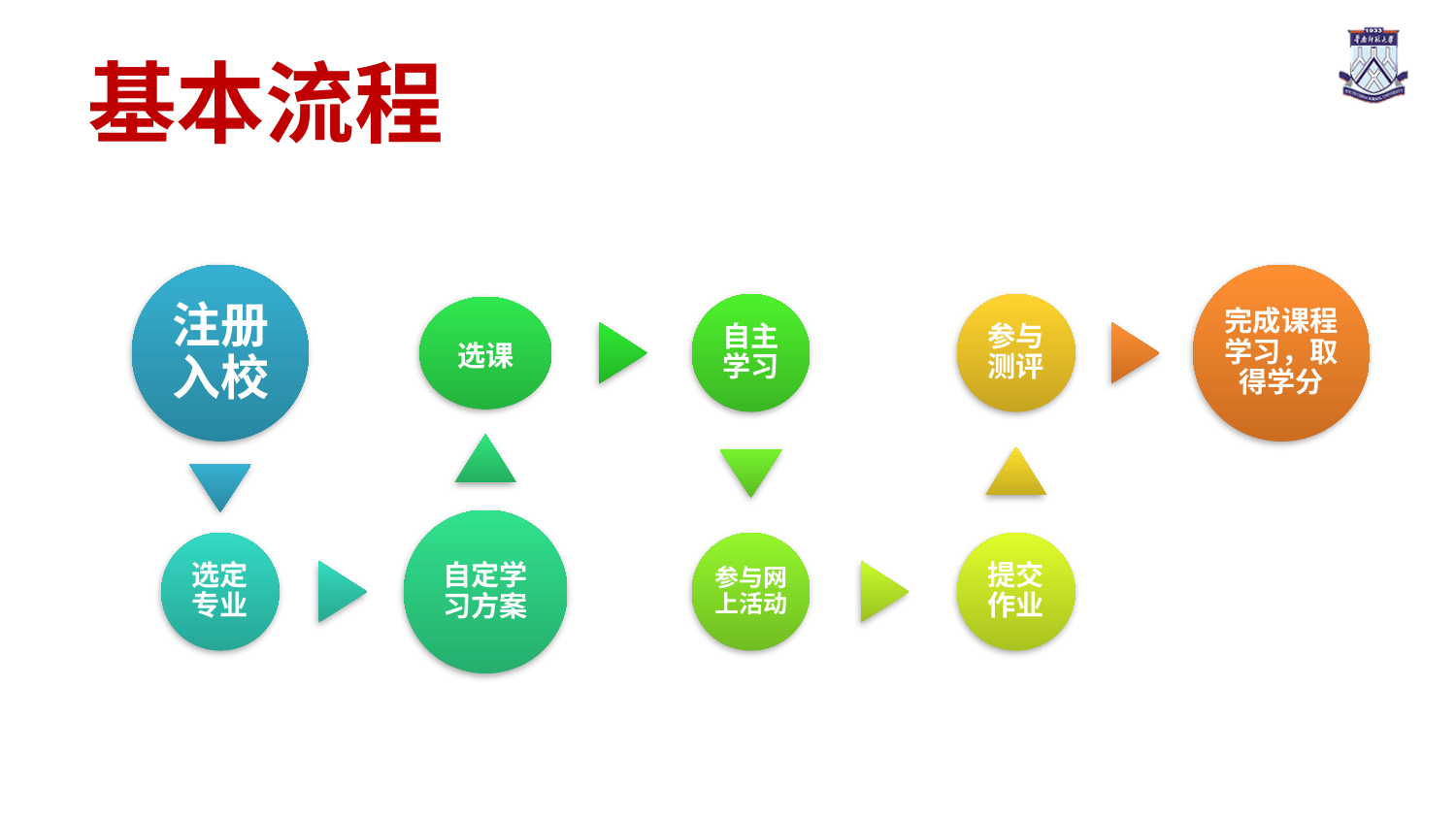

# 基本流程
注册入校
选定专业
自定学习方案

选课

自主学习
参与网上活动
提交作业
参与测评
完成课程学习，取得学分